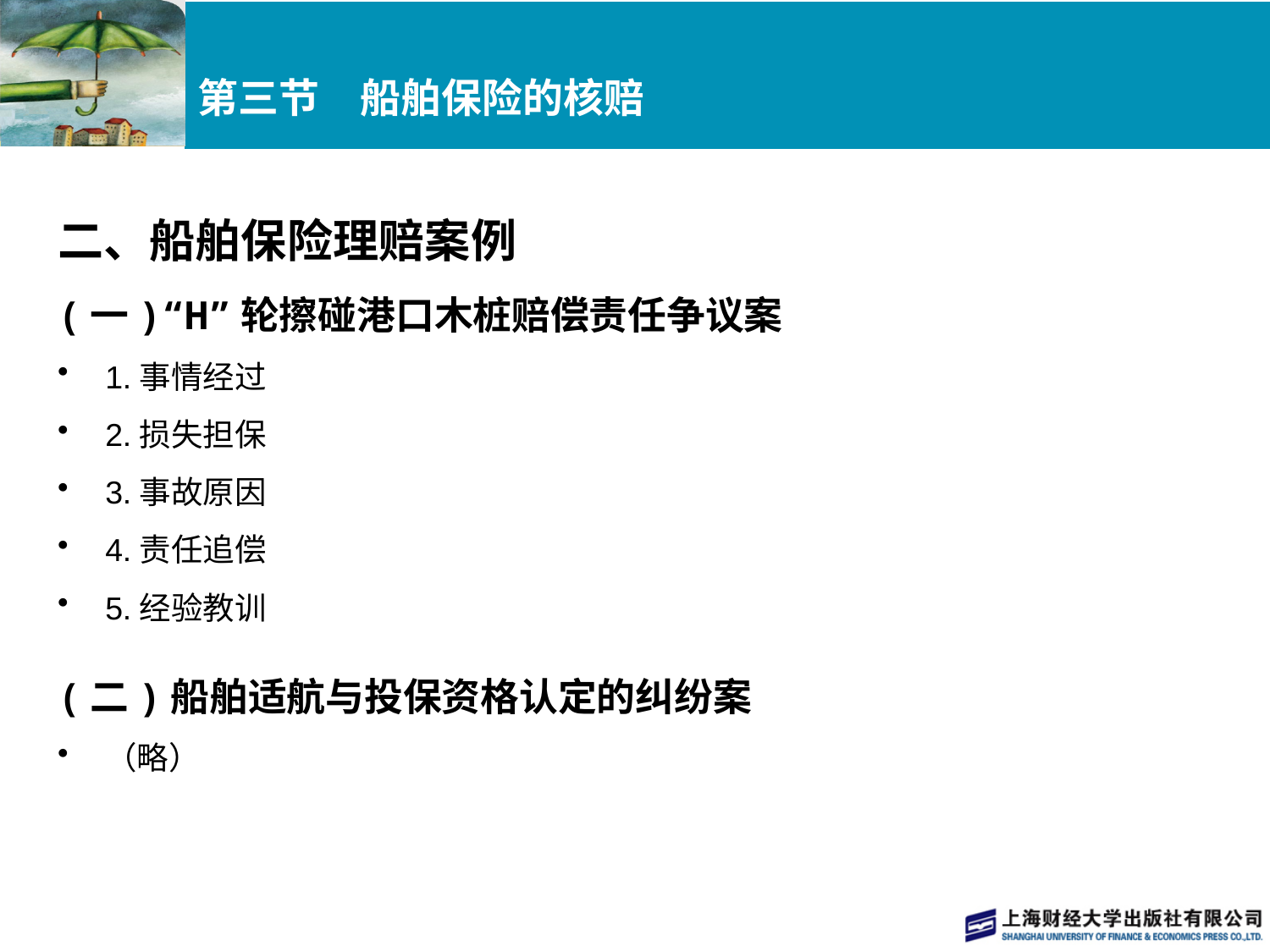

# 第三节　船舶保险的核赔
二、船舶保险理赔案例
(一)“H”轮擦碰港口木桩赔偿责任争议案
1.事情经过
2.损失担保
3.事故原因
4.责任追偿
5.经验教训

(二)船舶适航与投保资格认定的纠纷案
（略）